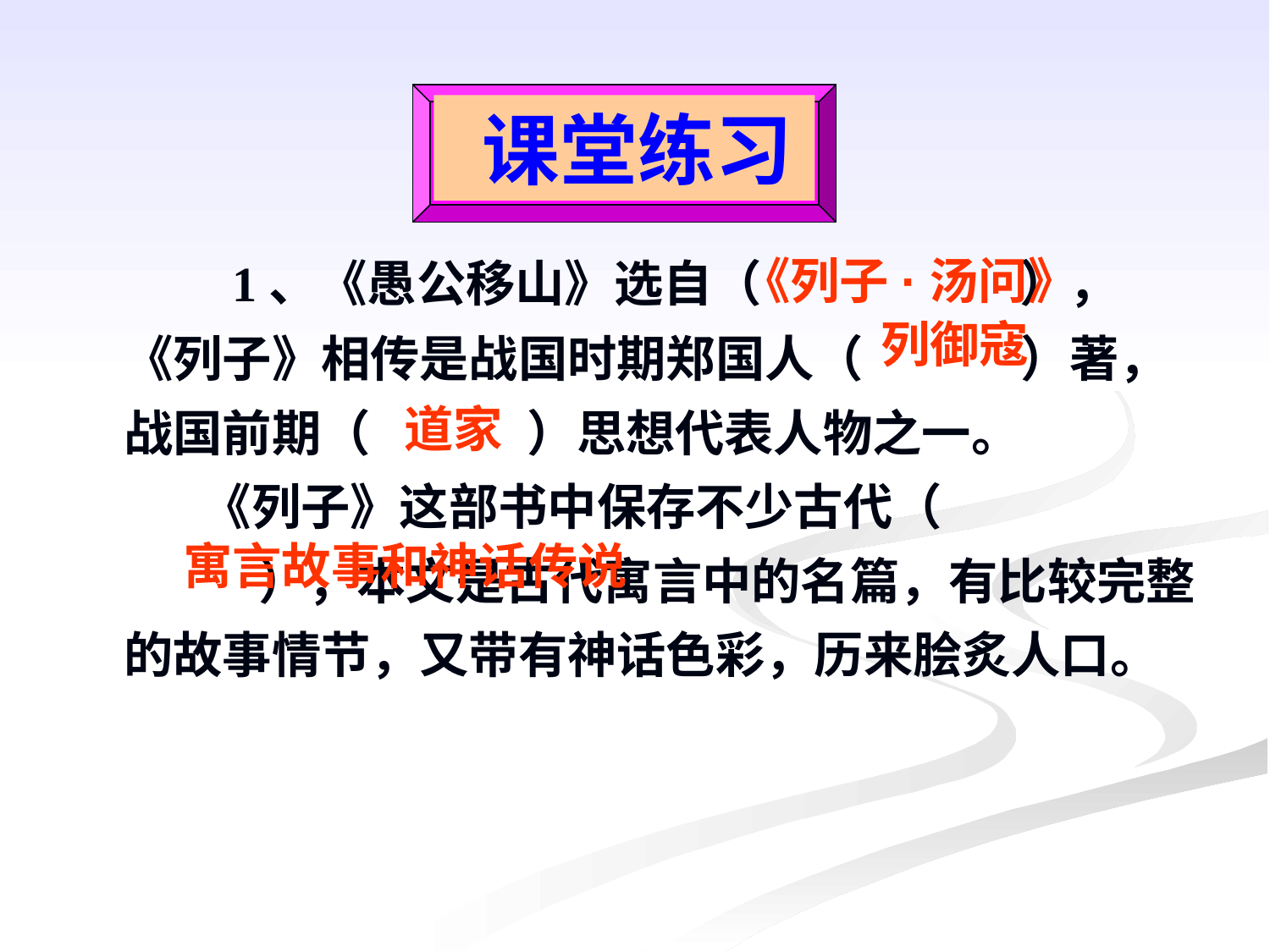

课堂练习
           1、《愚公移山》选自（                       ），《列子》相传是战国时期郑国人（              ）著，战国前期（              ）思想代表人物之一。
       《列子》这部书中保存不少古代（                                    ），本文是古代寓言中的名篇，有比较完整的故事情节，又带有神话色彩，历来脍炙人口。
《列子·汤问》
列御寇
道家
寓言故事和神话传说